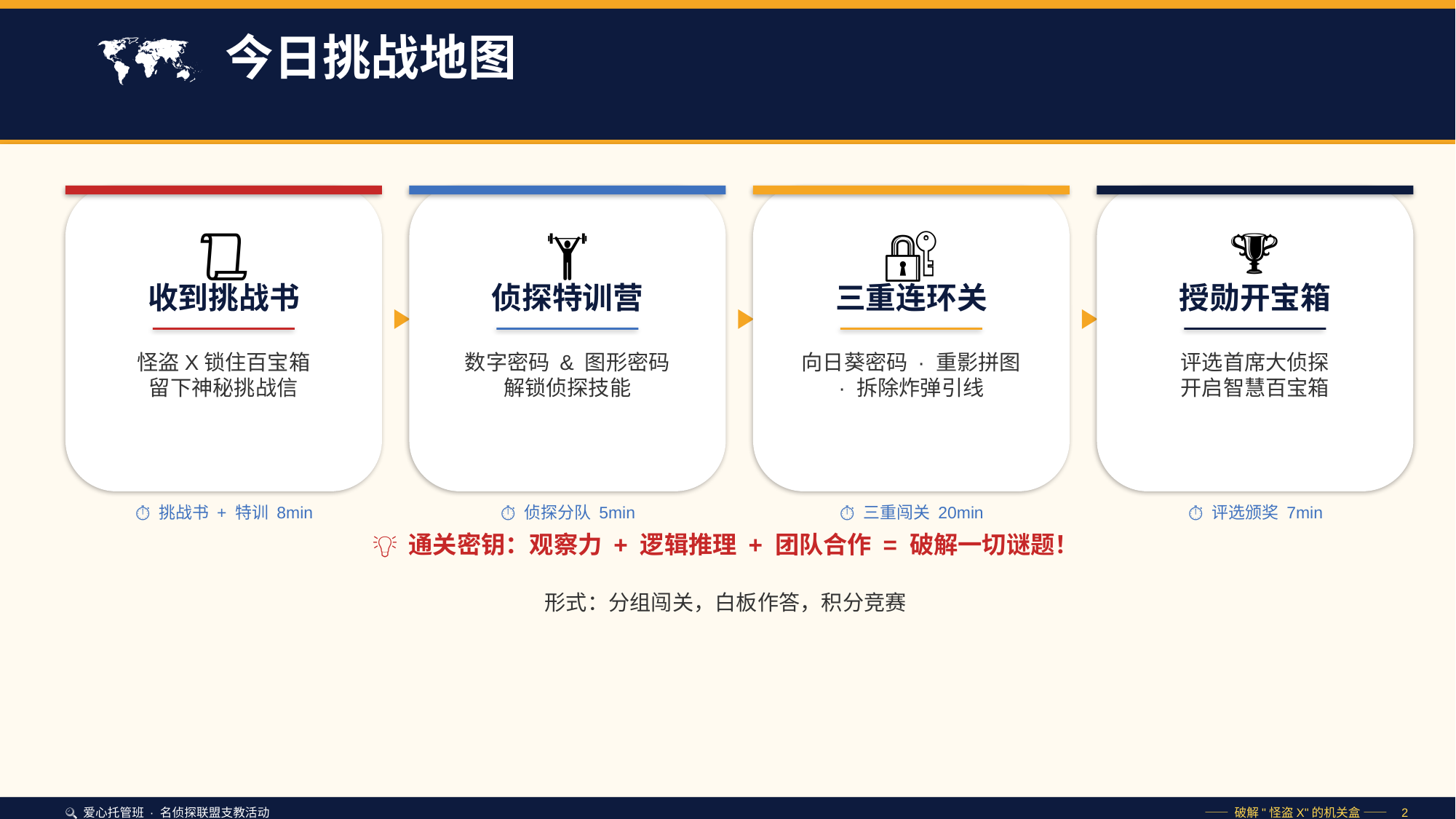

🗺️ 今日挑战地图

📜
🏋️
🔐
🏆
收到挑战书
侦探特训营
三重连环关
授勋开宝箱
▶
▶
▶

怪盗X锁住百宝箱
留下神秘挑战信
数字密码 & 图形密码
解锁侦探技能
向日葵密码 · 重影拼图
· 拆除炸弹引线
评选首席大侦探
开启智慧百宝箱
⏱ 挑战书 + 特训 8min
⏱ 侦探分队 5min
⏱ 三重闯关 20min
⏱ 评选颁奖 7min
💡 通关密钥：观察力 + 逻辑推理 + 团队合作 = 破解一切谜题！
形式：分组闯关，白板作答，积分竞赛

🔍 爱心托管班 · 名侦探联盟支教活动
—— 破解"怪盗X"的机关盒 ——    2